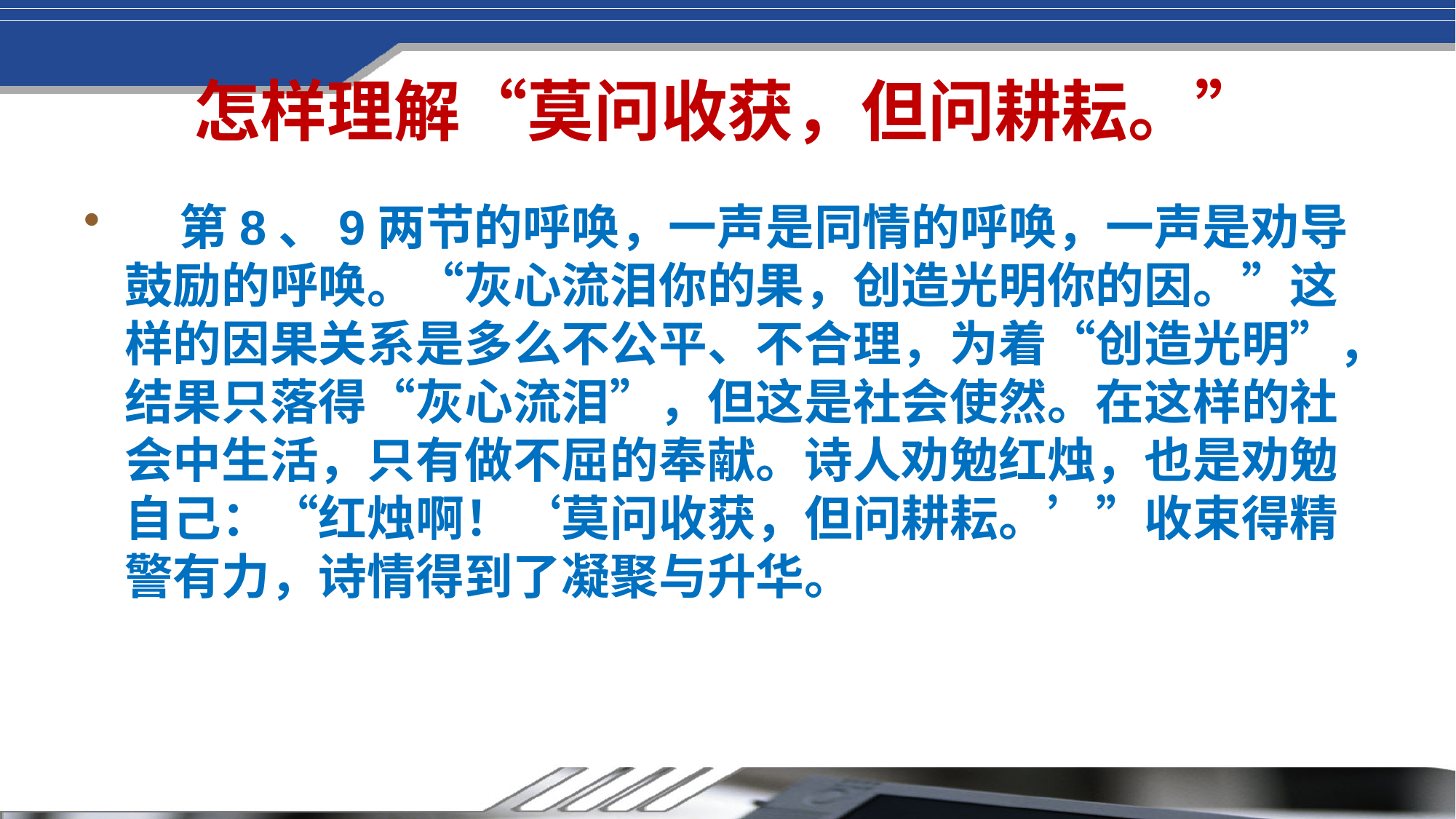

# 怎样理解“莫问收获，但问耕耘。”
    第8、9两节的呼唤，一声是同情的呼唤，一声是劝导鼓励的呼唤。“灰心流泪你的果，创造光明你的因。”这样的因果关系是多么不公平、不合理，为着“创造光明”，结果只落得“灰心流泪”，但这是社会使然。在这样的社会中生活，只有做不屈的奉献。诗人劝勉红烛，也是劝勉自己：“红烛啊！‘莫问收获，但问耕耘。’”收束得精警有力，诗情得到了凝聚与升华。